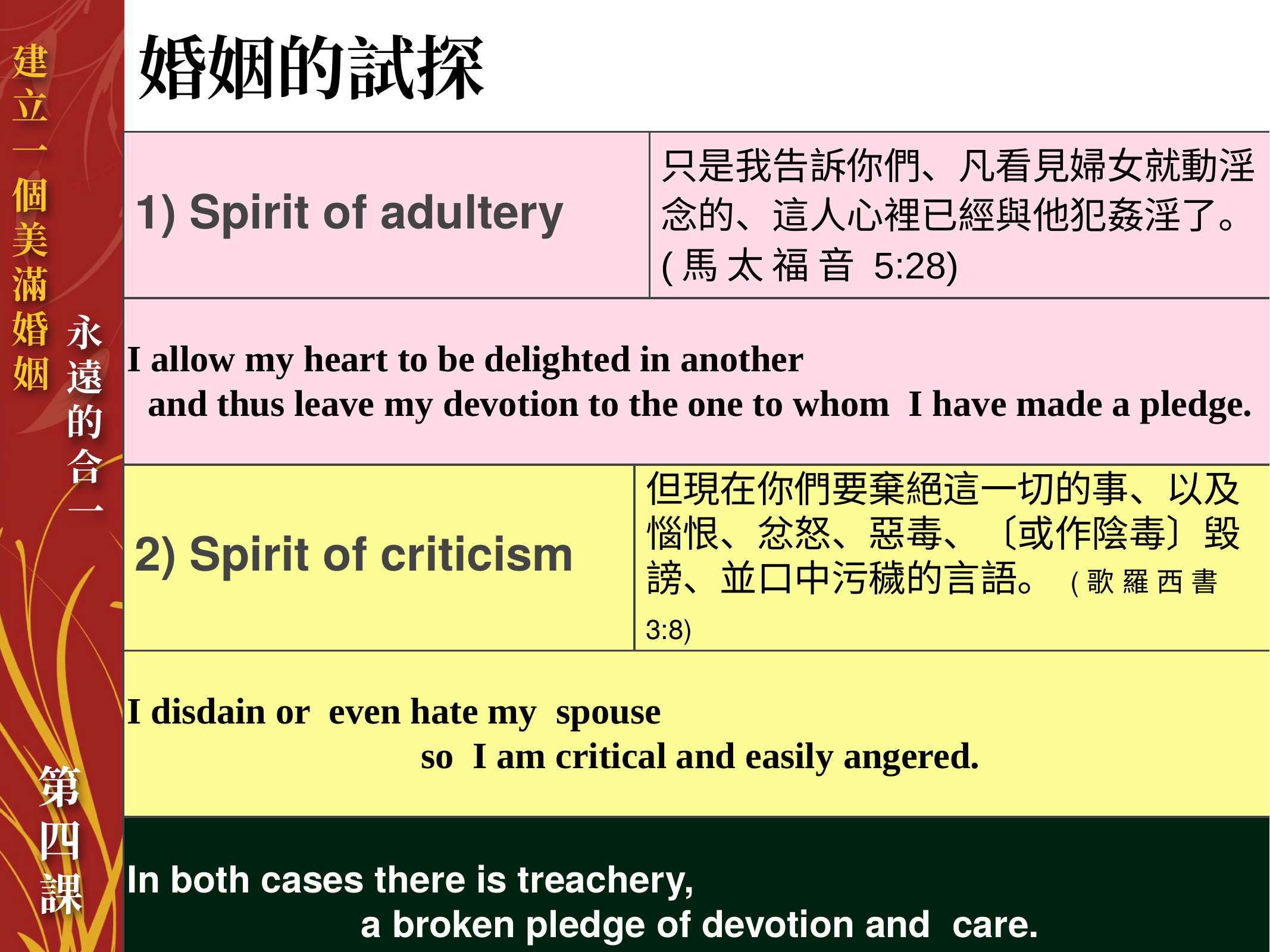

# 婚姻的試探
| 1) Spirit of adultery |  | 只是我告訴你們、凡看見婦女就動淫念的、這人心裡已經與他犯姦淫了。 (馬 太 福 音 5:28) |
| --- | --- | --- |
| I allow my heart to be delighted in another and thus leave my devotion to the one to whom I have made a pledge. |  |  |
| 2) Spirit of criticism | 但現在你們要棄絕這一切的事、以及惱恨、忿怒、惡毒、〔或作陰毒〕毀謗、並口中污穢的言語。 (歌 羅 西 書 3:8) |  |
| I disdain or even hate my spouse so I am critical and easily angered. |  |  |
| In both cases there is treachery, a broken pledge of devotion and care. |  |  |